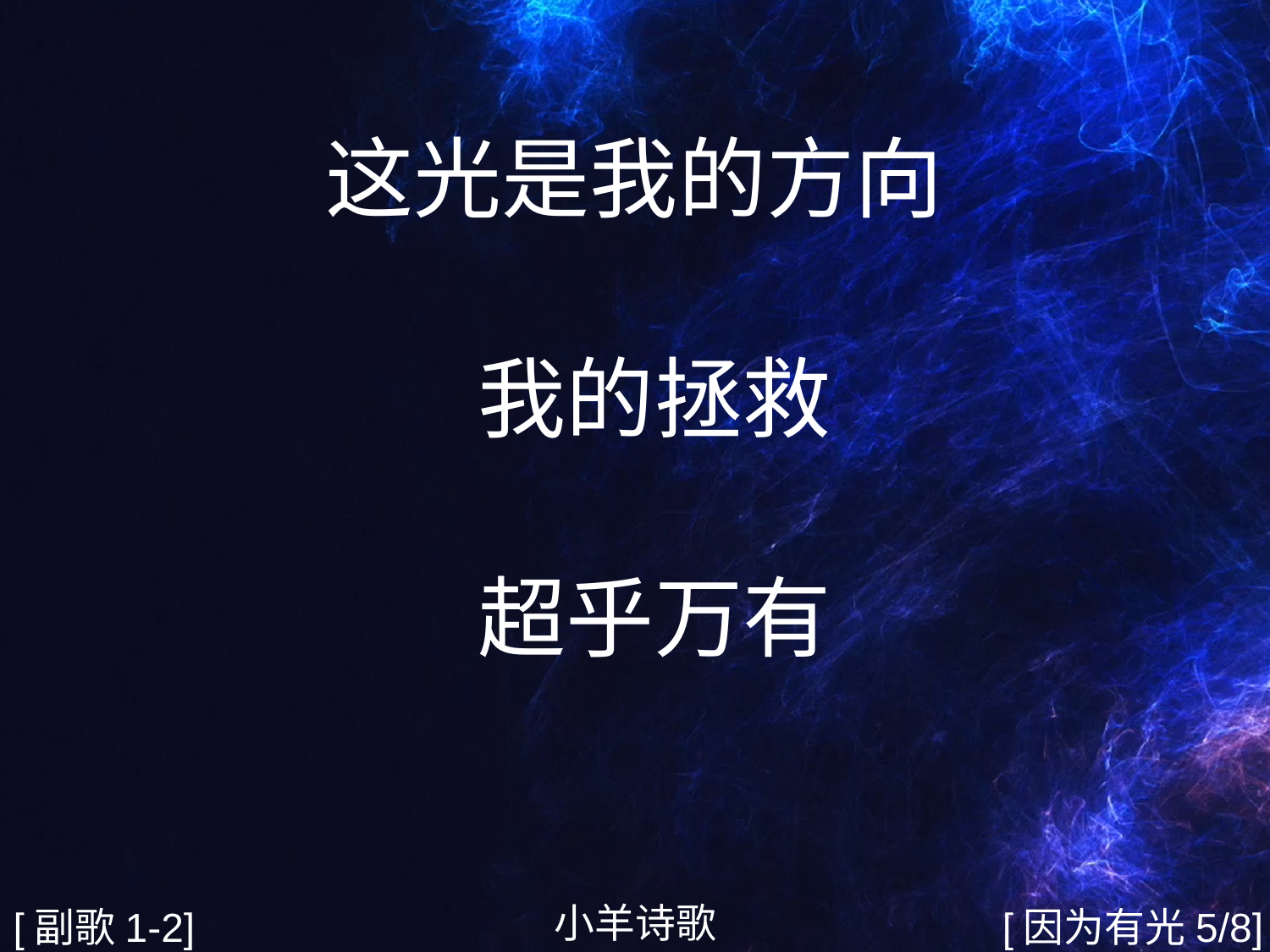

这光是我的方向

 我的拯救

 超乎万有

#

小羊诗歌
[副歌1-2]
[因为有光5/8]